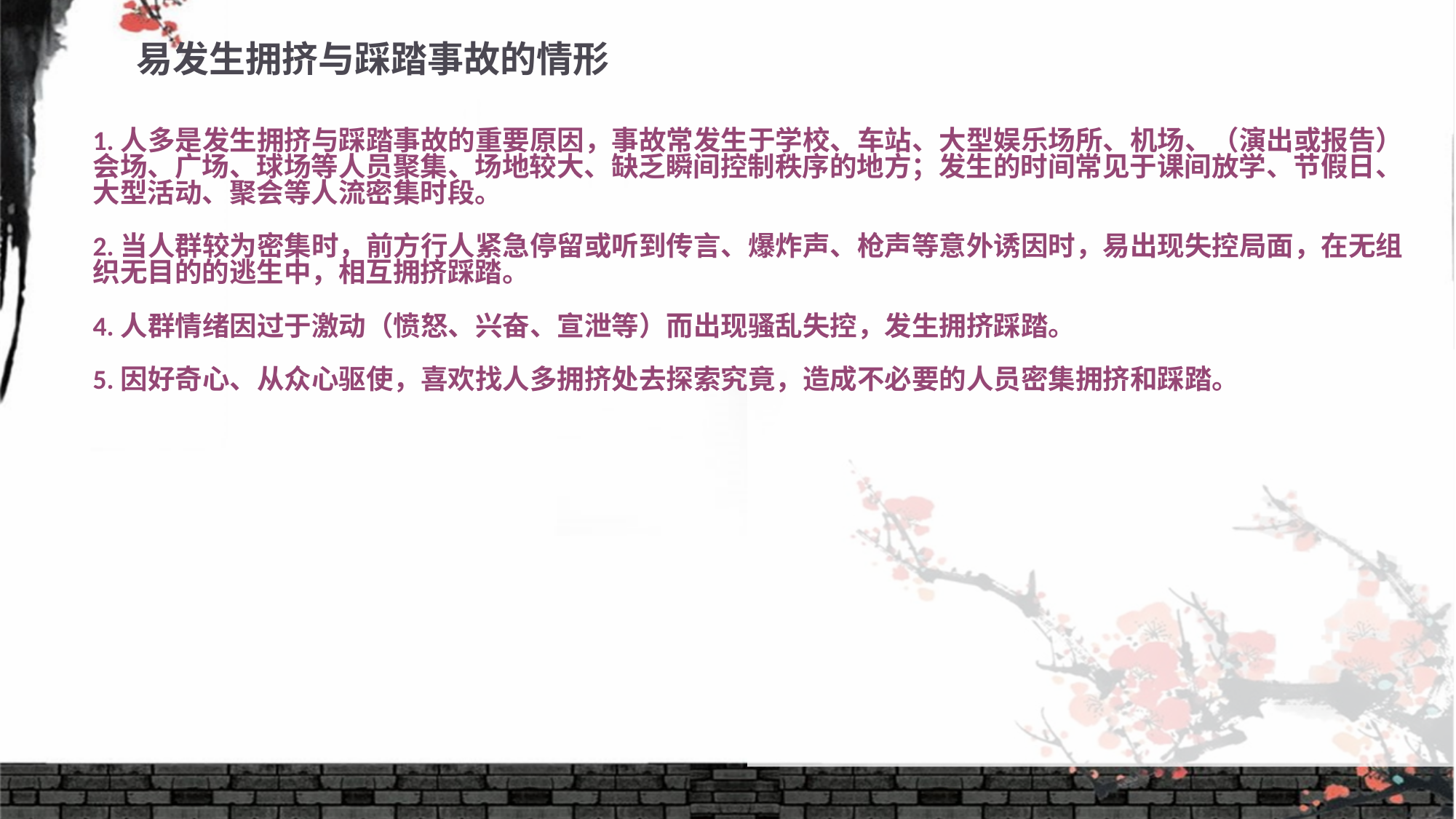

# 易发生拥挤与踩踏事故的情形

1.人多是发生拥挤与踩踏事故的重要原因，事故常发生于学校、车站、大型娱乐场所、机场、（演出或报告）会场、广场、球场等人员聚集、场地较大、缺乏瞬间控制秩序的地方；发生的时间常见于课间放学、节假日、大型活动、聚会等人流密集时段。
2.当人群较为密集时，前方行人紧急停留或听到传言、爆炸声、枪声等意外诱因时，易出现失控局面，在无组织无目的的逃生中，相互拥挤踩踏。
4.人群情绪因过于激动（愤怒、兴奋、宣泄等）而出现骚乱失控，发生拥挤踩踏。
5.因好奇心、从众心驱使，喜欢找人多拥挤处去探索究竟，造成不必要的人员密集拥挤和踩踏。